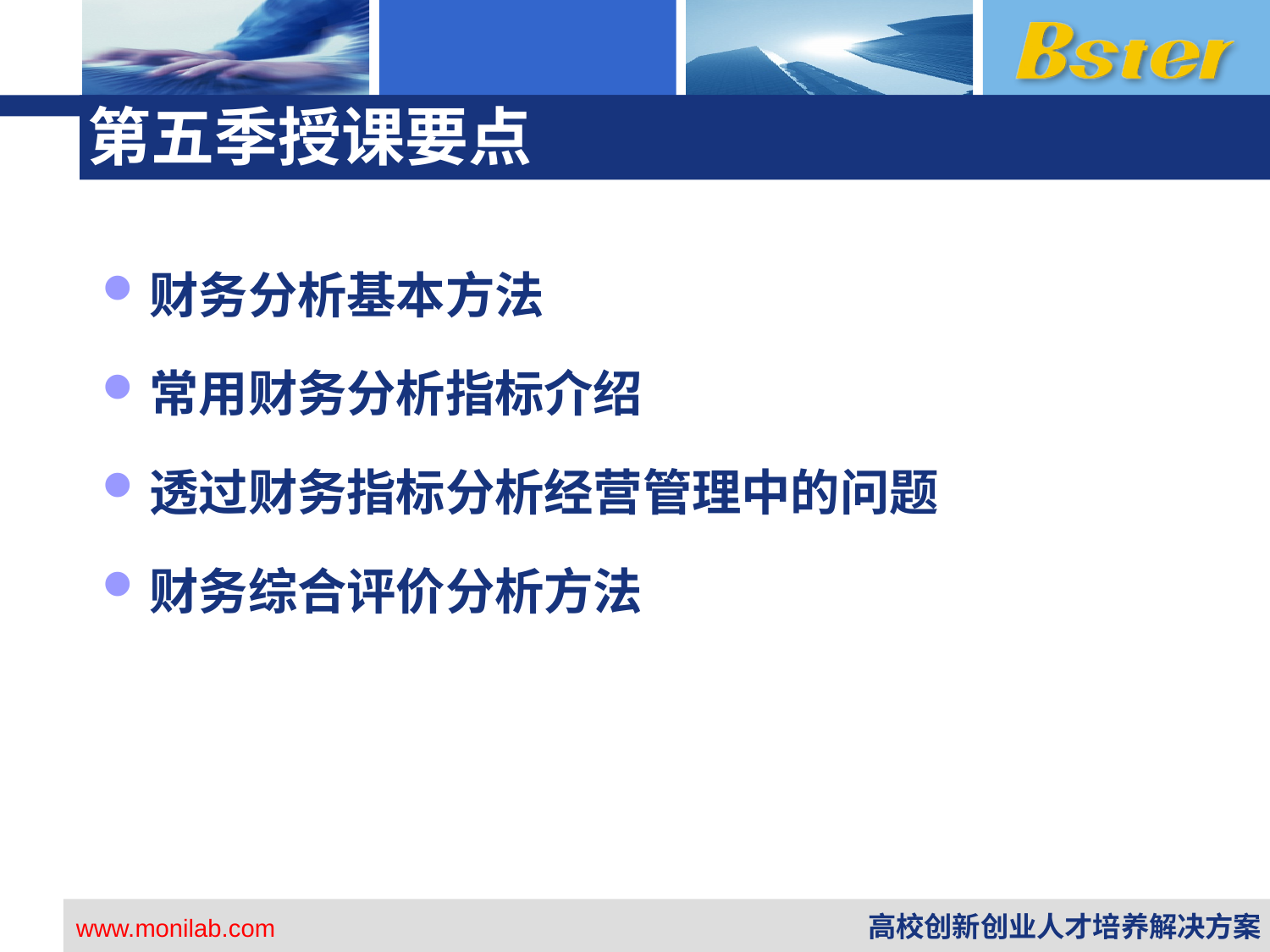

# 第五季授课要点
财务分析基本方法
常用财务分析指标介绍
透过财务指标分析经营管理中的问题
财务综合评价分析方法